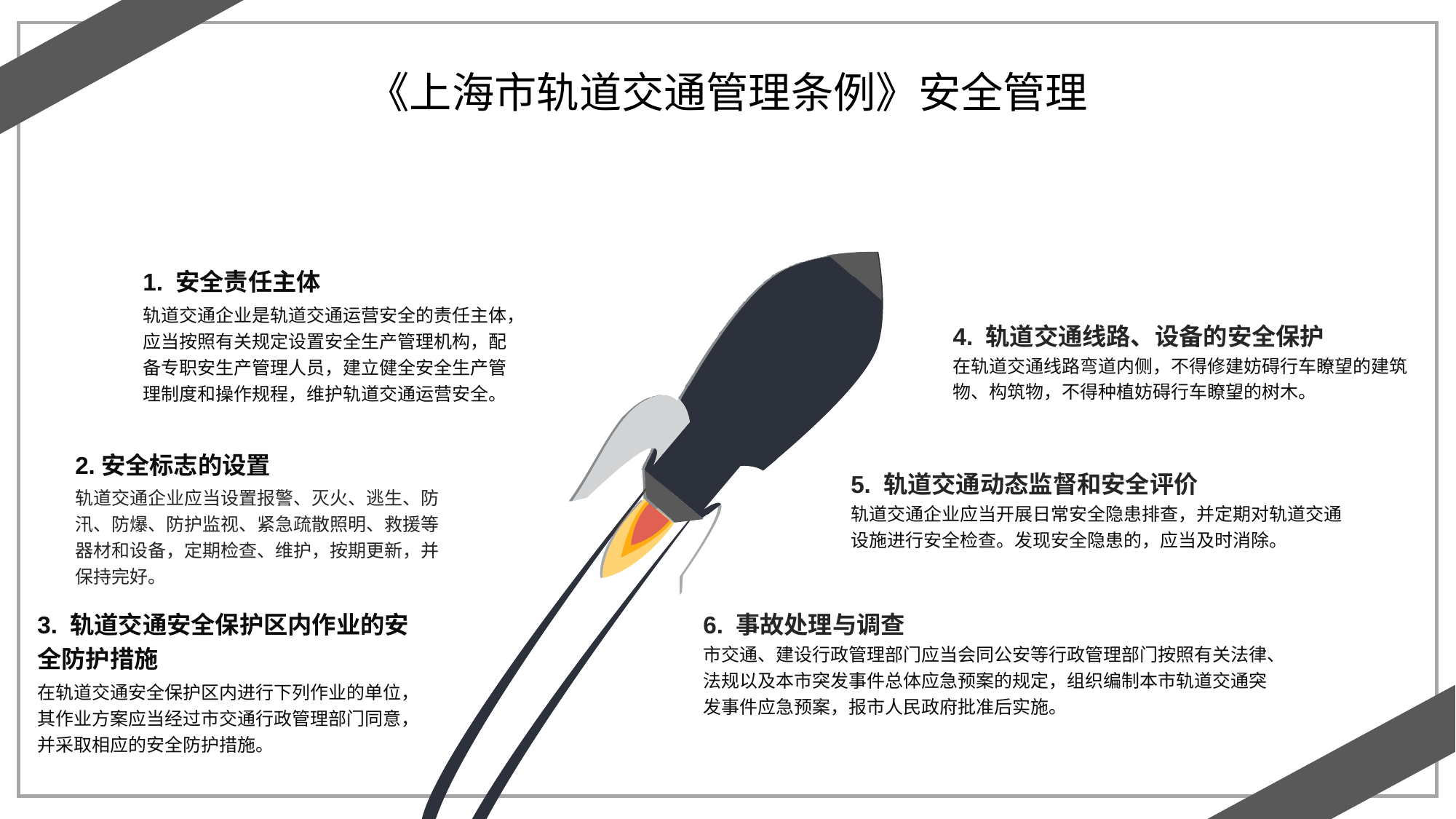

《上海市轨道交通管理条例》安全管理

1. 安全责任主体
轨道交通企业是轨道交通运营安全的责任主体，应当按照有关规定设置安全生产管理机构，配备专职安生产管理人员，建立健全安全生产管理制度和操作规程，维护轨道交通运营安全。
4. 轨道交通线路、设备的安全保护
在轨道交通线路弯道内侧，不得修建妨碍行车瞭望的建筑物、构筑物，不得种植妨碍行车瞭望的树木。
2.安全标志的设置
轨道交通企业应当设置报警、灭火、逃生、防汛、防爆、防护监视、紧急疏散照明、救援等器材和设备，定期检查、维护，按期更新，并保持完好。
5. 轨道交通动态监督和安全评价
轨道交通企业应当开展日常安全隐患排查，并定期对轨道交通设施进行安全检查。发现安全隐患的，应当及时消除。
3. 轨道交通安全保护区内作业的安全防护措施
在轨道交通安全保护区内进行下列作业的单位，其作业方案应当经过市交通行政管理部门同意，并采取相应的安全防护措施。
6. 事故处理与调查
市交通、建设行政管理部门应当会同公安等行政管理部门按照有关法律、法规以及本市突发事件总体应急预案的规定，组织编制本市轨道交通突发事件应急预案，报市人民政府批准后实施。